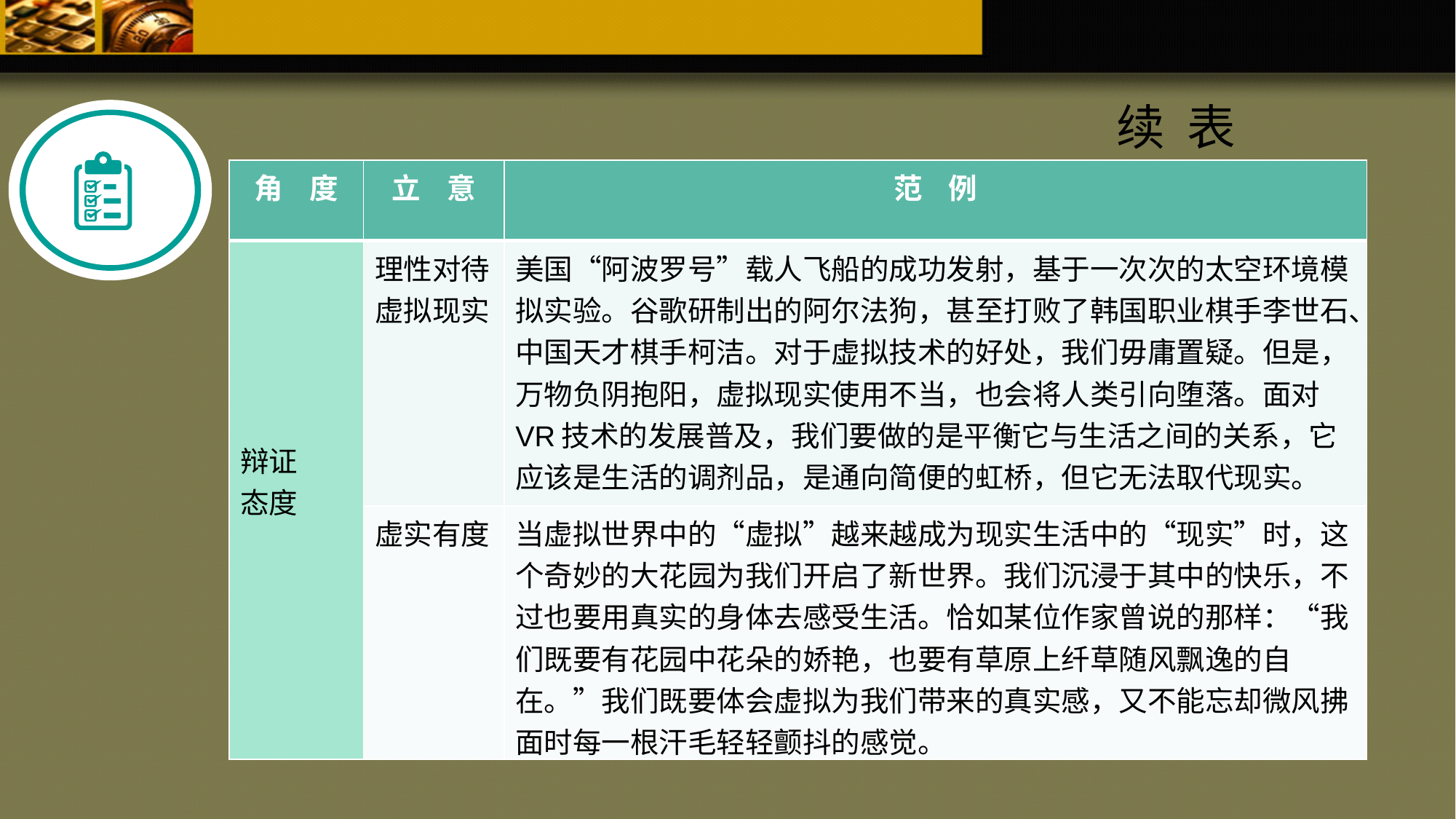

续  表

| 角 度 | 立 意 | 范 例 |
| --- | --- | --- |
| 辩证 态度 | 理性对待虚拟现实 | 美国“阿波罗号”载人飞船的成功发射，基于一次次的太空环境模拟实验。谷歌研制出的阿尔法狗，甚至打败了韩国职业棋手李世石、中国天才棋手柯洁。对于虚拟技术的好处，我们毋庸置疑。但是，万物负阴抱阳，虚拟现实使用不当，也会将人类引向堕落。面对VR技术的发展普及，我们要做的是平衡它与生活之间的关系，它应该是生活的调剂品，是通向简便的虹桥，但它无法取代现实。 |
|  | 虚实有度 | 当虚拟世界中的“虚拟”越来越成为现实生活中的“现实”时，这个奇妙的大花园为我们开启了新世界。我们沉浸于其中的快乐，不过也要用真实的身体去感受生活。恰如某位作家曾说的那样：“我们既要有花园中花朵的娇艳，也要有草原上纤草随风飘逸的自在。”我们既要体会虚拟为我们带来的真实感，又不能忘却微风拂面时每一根汗毛轻轻颤抖的感觉。 |